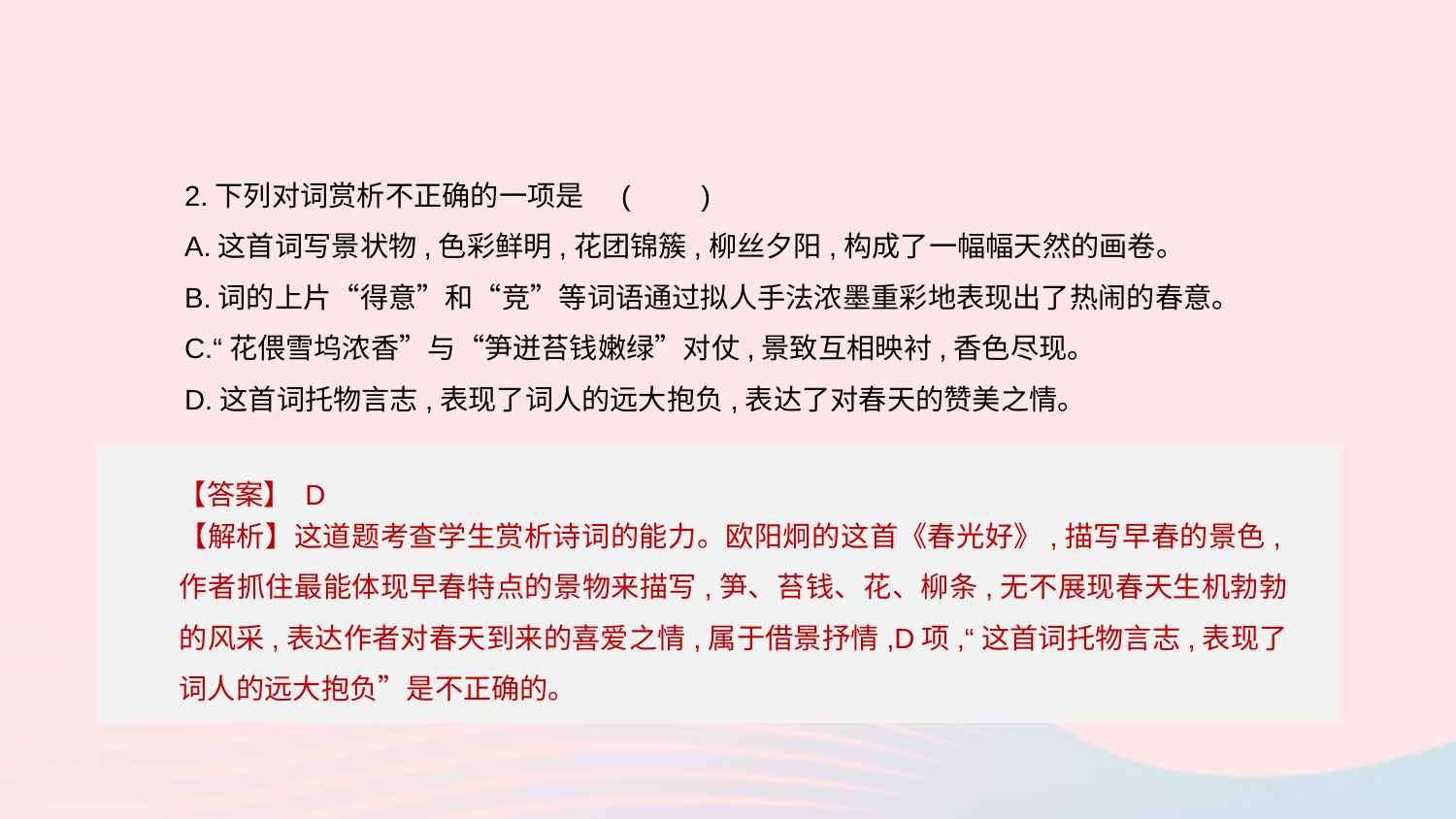

2.下列对词赏析不正确的一项是	(　　)
A.这首词写景状物,色彩鲜明,花团锦簇,柳丝夕阳,构成了一幅幅天然的画卷。
B.词的上片“得意”和“竞”等词语通过拟人手法浓墨重彩地表现出了热闹的春意。
C.“花偎雪坞浓香”与“笋迸苔钱嫩绿”对仗,景致互相映衬,香色尽现。
D.这首词托物言志,表现了词人的远大抱负,表达了对春天的赞美之情。

【答案】 D
【解析】这道题考查学生赏析诗词的能力。欧阳炯的这首《春光好》,描写早春的景色,作者抓住最能体现早春特点的景物来描写,笋、苔钱、花、柳条,无不展现春天生机勃勃的风采,表达作者对春天到来的喜爱之情,属于借景抒情,D项,“这首词托物言志,表现了词人的远大抱负”是不正确的。